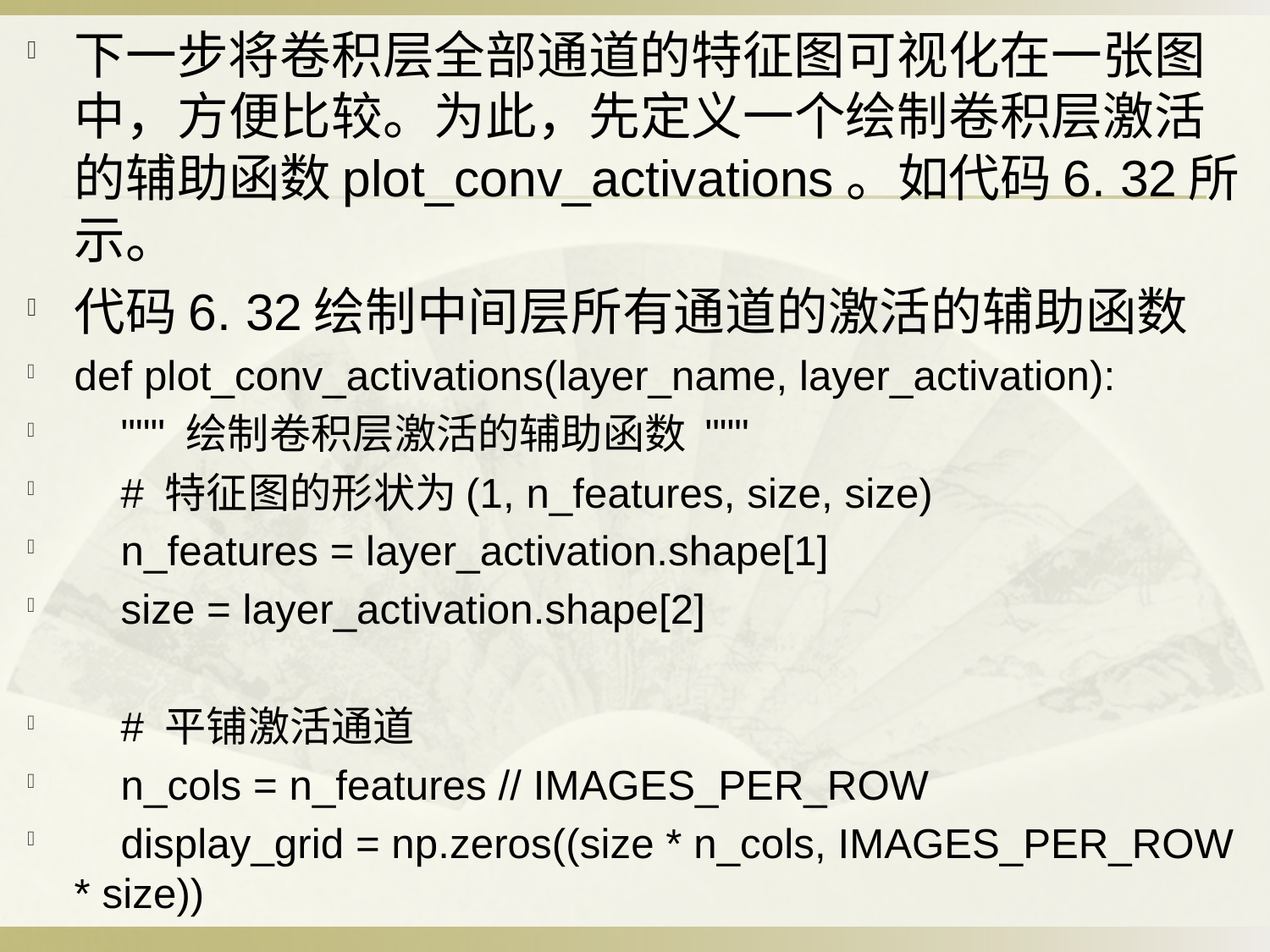

下一步将卷积层全部通道的特征图可视化在一张图中，方便比较。为此，先定义一个绘制卷积层激活的辅助函数plot_conv_activations。如代码6. 32所示。
代码6. 32绘制中间层所有通道的激活的辅助函数
def plot_conv_activations(layer_name, layer_activation):
    """ 绘制卷积层激活的辅助函数 """
    # 特征图的形状为(1, n_features, size, size)
    n_features = layer_activation.shape[1]
    size = layer_activation.shape[2]

    # 平铺激活通道
    n_cols = n_features // IMAGES_PER_ROW
    display_grid = np.zeros((size * n_cols, IMAGES_PER_ROW * size))